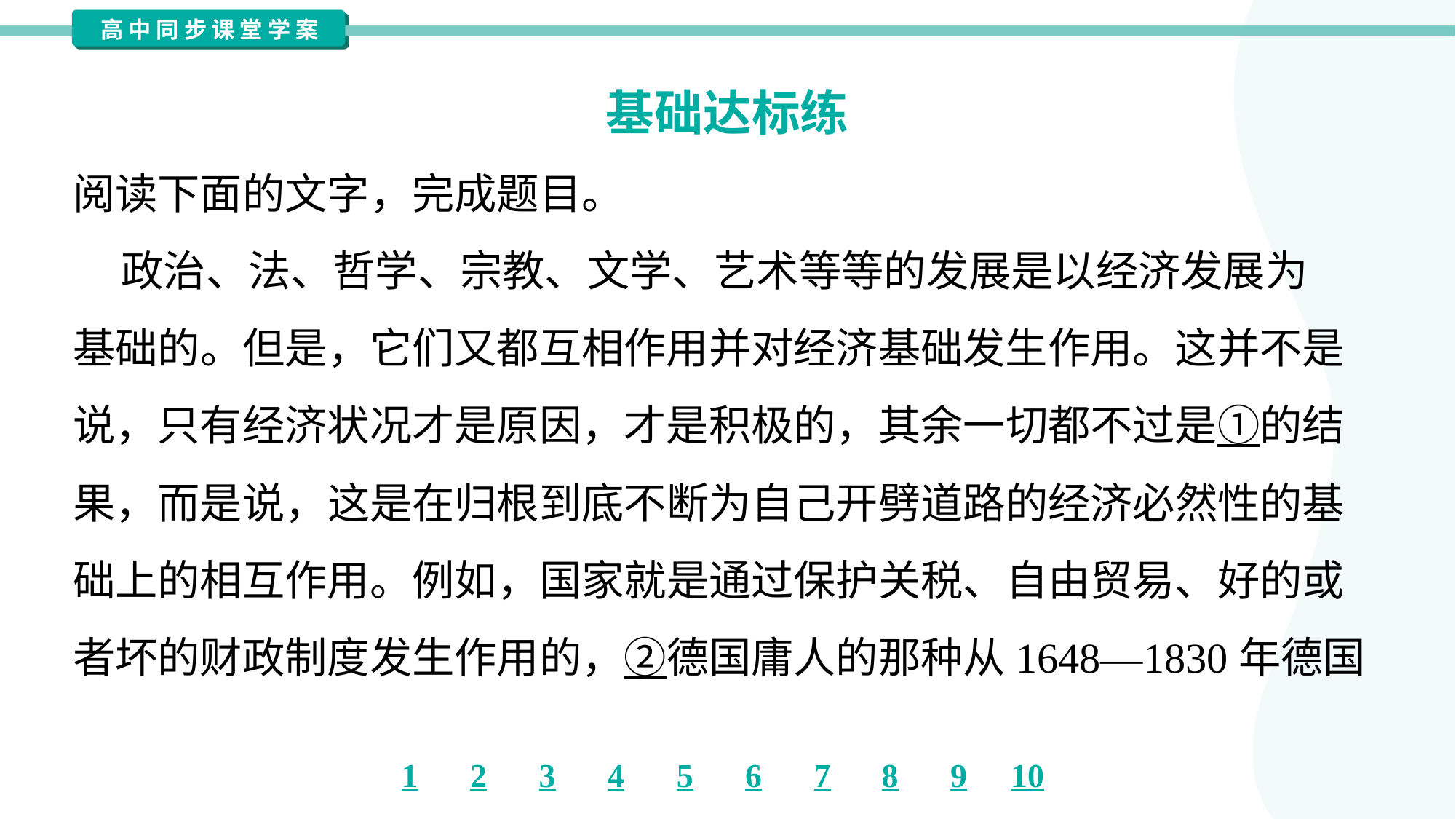

基础达标练
阅读下面的文字，完成题目。
    政治、法、哲学、宗教、文学、艺术等等的发展是以经济发展为
基础的。但是，它们又都互相作用并对经济基础发生作用。这并不是
说，只有经济状况才是原因，才是积极的，其余一切都不过是①的结
果，而是说，这是在归根到底不断为自己开劈道路的经济必然性的基
础上的相互作用。例如，国家就是通过保护关税、自由贸易、好的或
者坏的财政制度发生作用的，②德国庸人的那种从1648—1830年德国